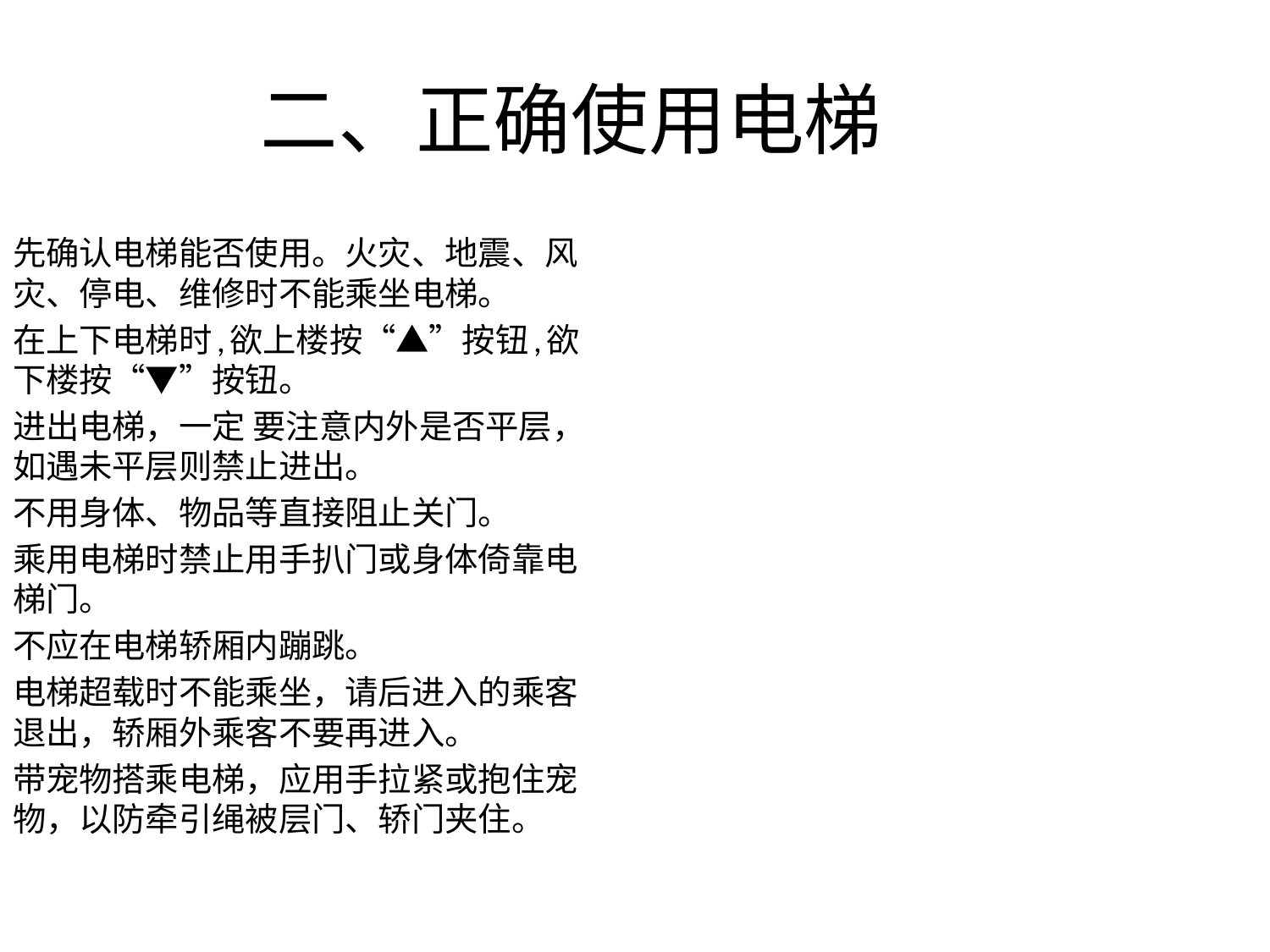

二、正确使用电梯
先确认电梯能否使用。火灾、地震、风灾、停电、维修时不能乘坐电梯。
在上下电梯时,欲上楼按“▲”按钮,欲下楼按“▼”按钮。
进出电梯，一定 要注意内外是否平层，如遇未平层则禁止进出。
不用身体、物品等直接阻止关门。
乘用电梯时禁止用手扒门或身体倚靠电梯门。
不应在电梯轿厢内蹦跳。
电梯超载时不能乘坐，请后进入的乘客退出，轿厢外乘客不要再进入。
带宠物搭乘电梯，应用手拉紧或抱住宠物，以防牵引绳被层门、轿门夹住。